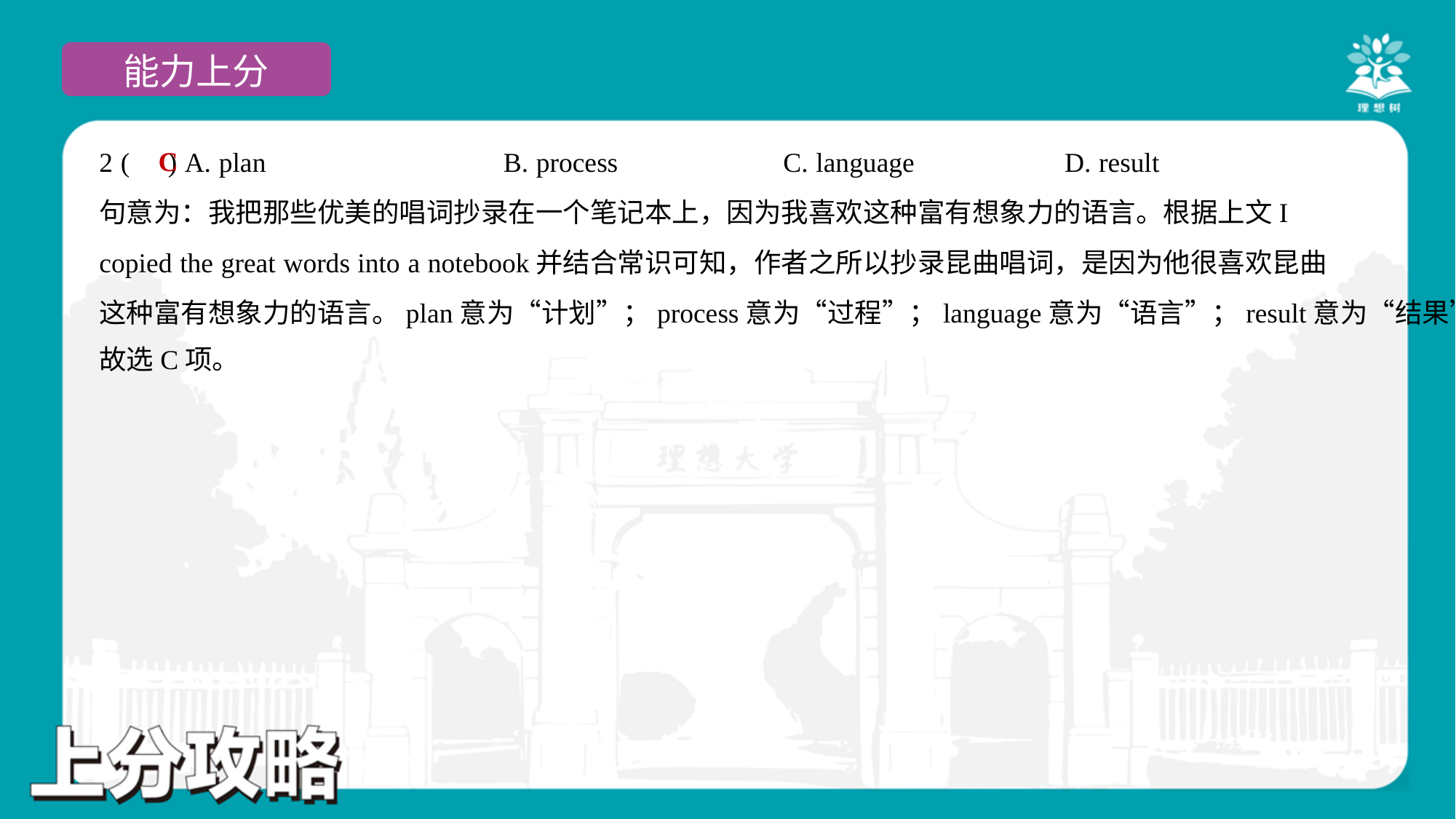

C
2 (     ) A. plan	B. process	C. language	D. result
句意为：我把那些优美的唱词抄录在一个笔记本上，因为我喜欢这种富有想象力的语言。根据上文I
copied the great words into a notebook并结合常识可知，作者之所以抄录昆曲唱词，是因为他很喜欢昆曲
这种富有想象力的语言。plan意为“计划”；process意为“过程”；language意为“语言”；result意为“结果”。
故选C项。